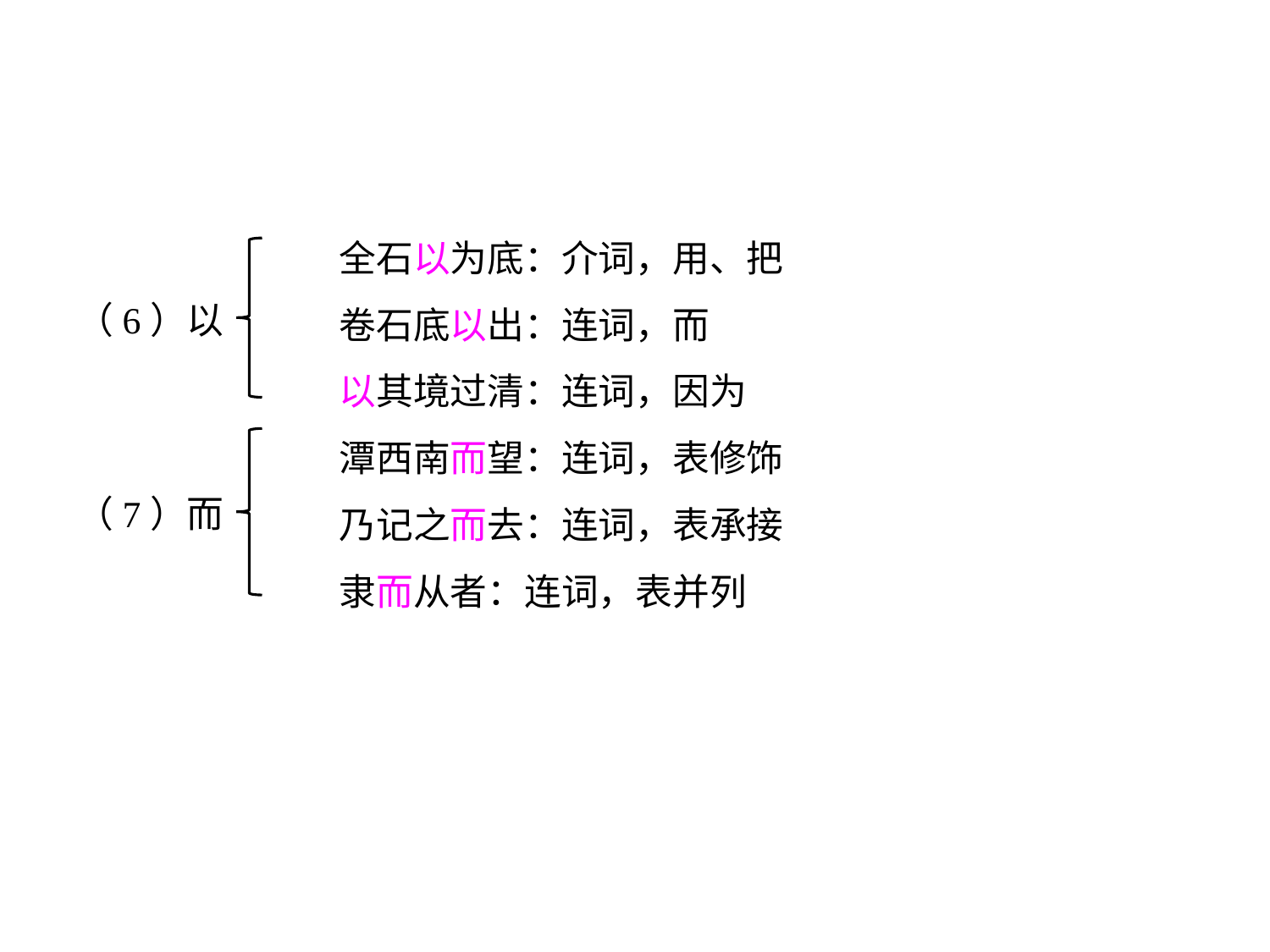

全石以为底：介词，用、把
		卷石底以出：连词，而
		以其境过清：连词，因为
		潭西南而望：连词，表修饰
		乃记之而去：连词，表承接
		隶而从者：连词，表并列

（6）以

（7）而